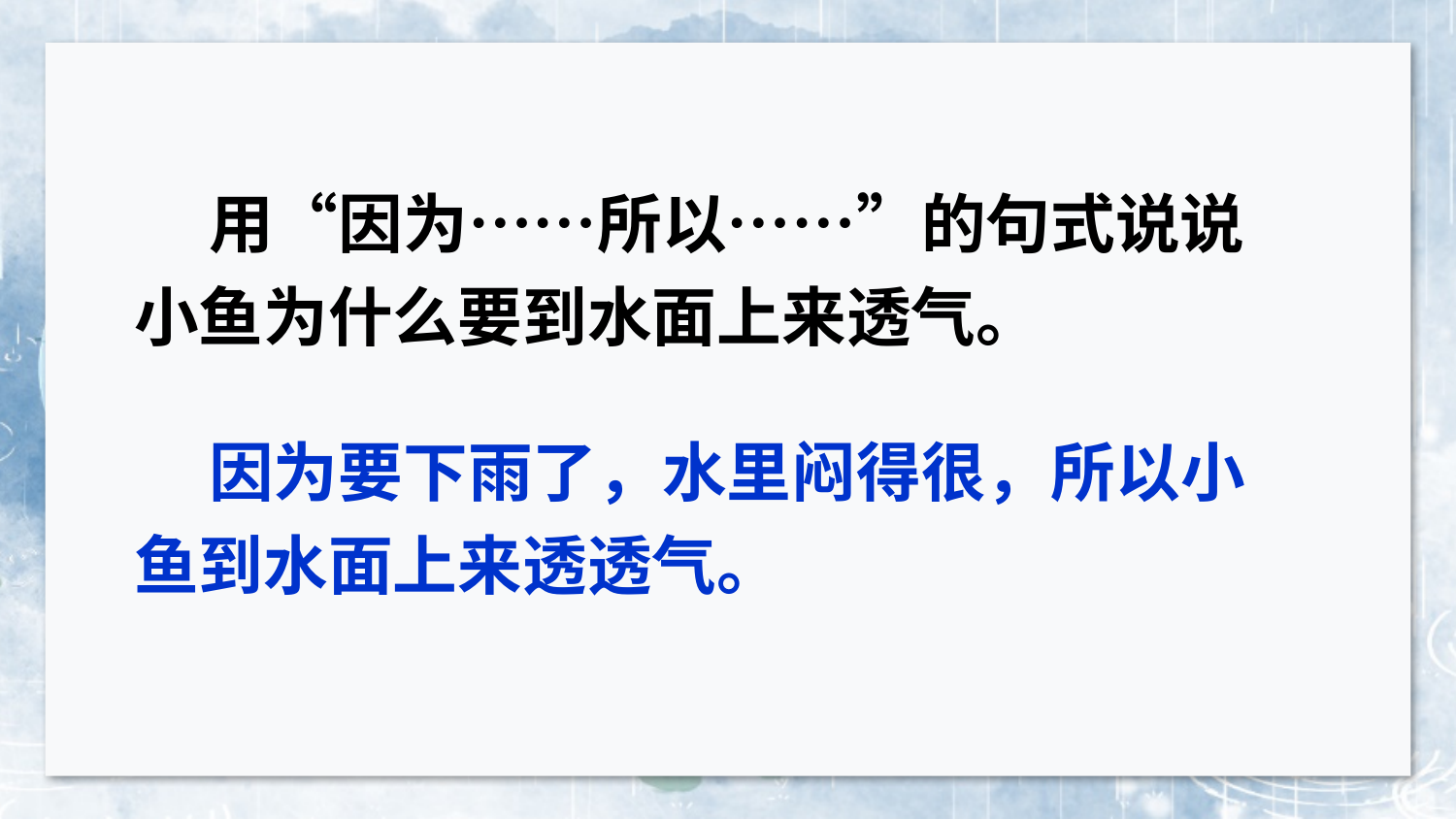

用“因为……所以……”的句式说说小鱼为什么要到水面上来透气。
    因为要下雨了，水里闷得很，所以小鱼到水面上来透透气。